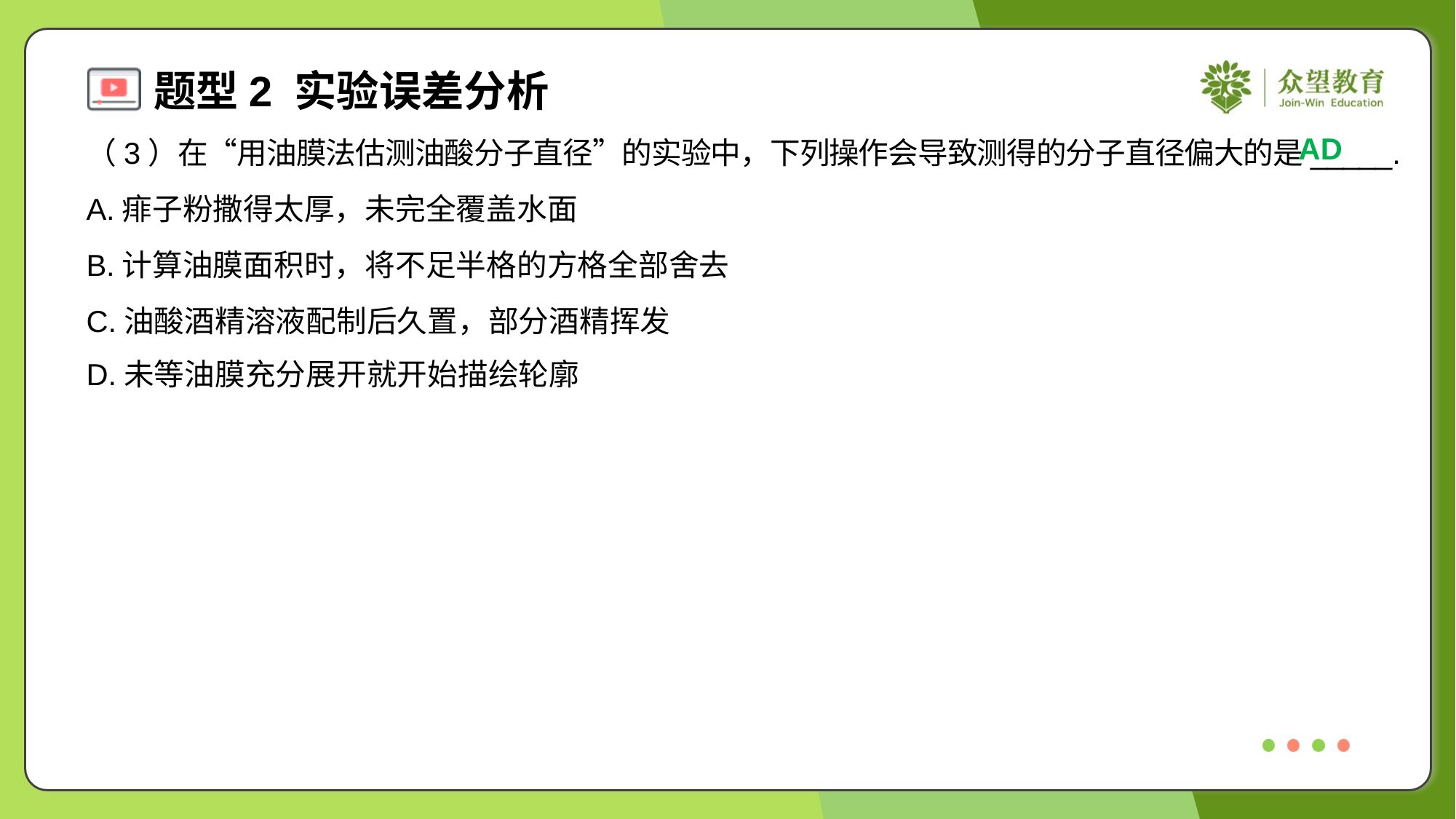

AD
（3）在“用油膜法估测油酸分子直径”的实验中，下列操作会导致测得的分子直径偏大的是_____.
A.痱子粉撒得太厚，未完全覆盖水面
B.计算油膜面积时，将不足半格的方格全部舍去
C.油酸酒精溶液配制后久置，部分酒精挥发
D.未等油膜充分展开就开始描绘轮廓